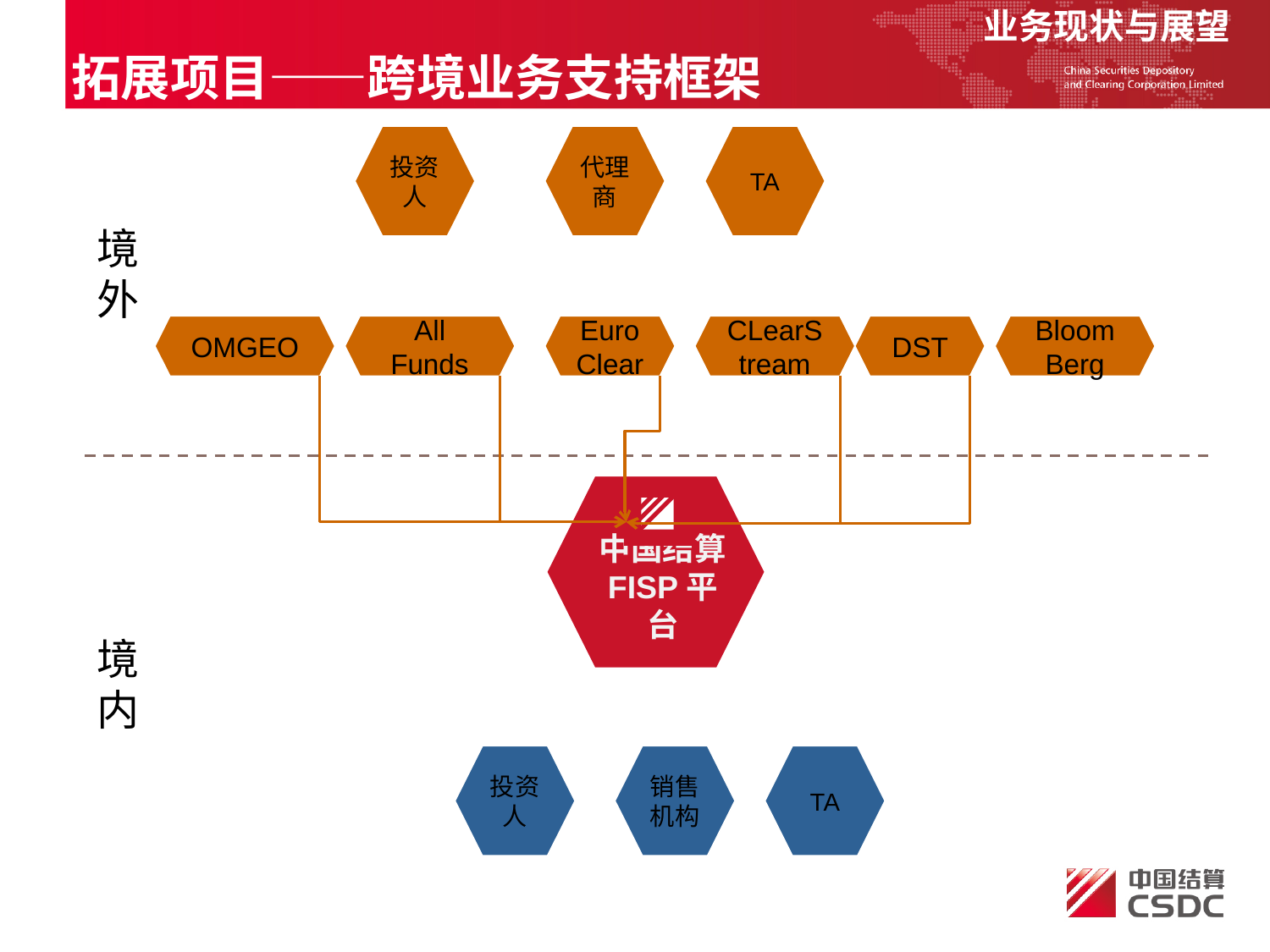

业务现状与展望
拓展项目——跨境业务支持框架
投资人
代理商
TA
境外
OMGEO
All Funds
EuroClear
CLearStream
DST
BloomBerg

中国结算
FISP平台
境内
投资人
销售机构
TA